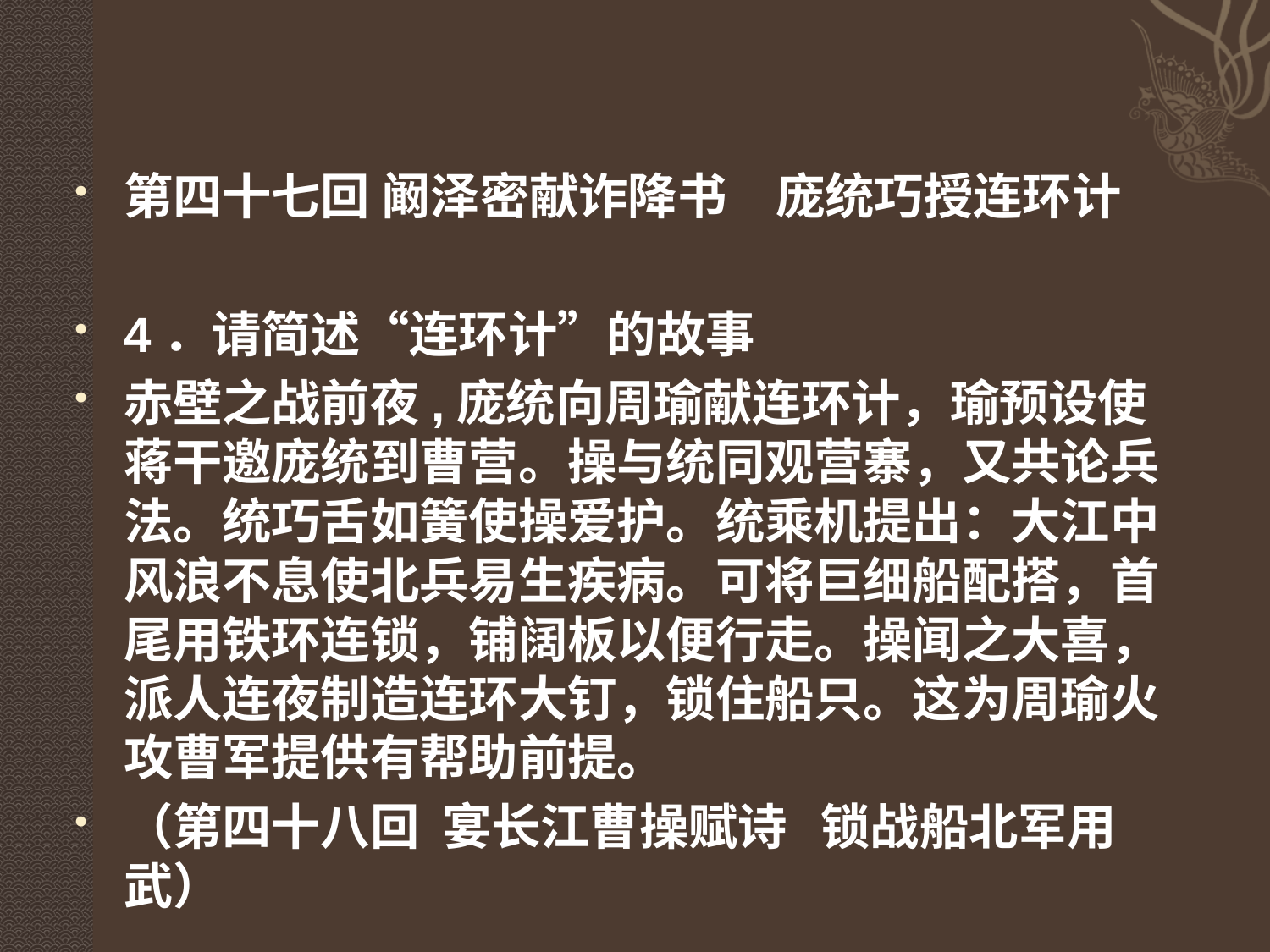

#
第四十七回 阚泽密献诈降书　庞统巧授连环计

4．请简述“连环计”的故事
赤壁之战前夜,庞统向周瑜献连环计，瑜预设使蒋干邀庞统到曹营。操与统同观营寨，又共论兵法。统巧舌如簧使操爱护。统乘机提出：大江中风浪不息使北兵易生疾病。可将巨细船配搭，首尾用铁环连锁，铺阔板以便行走。操闻之大喜，派人连夜制造连环大钉，锁住船只。这为周瑜火攻曹军提供有帮助前提。
（第四十八回  宴长江曹操赋诗   锁战船北军用武）